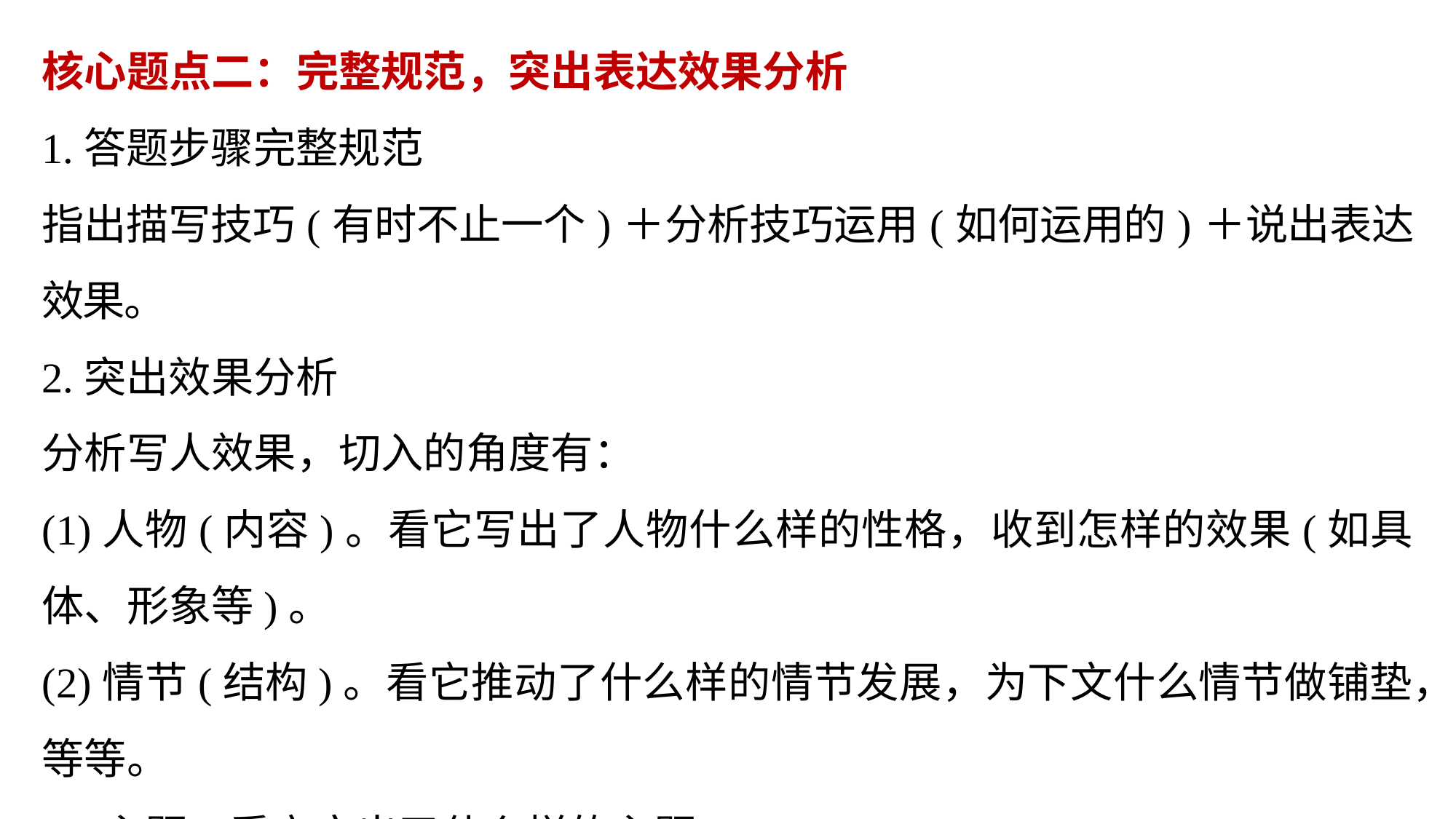

核心题点二：完整规范，突出表达效果分析
1.答题步骤完整规范
指出描写技巧(有时不止一个)＋分析技巧运用(如何运用的)＋说出表达效果。
2.突出效果分析
分析写人效果，切入的角度有：
(1)人物(内容)。看它写出了人物什么样的性格，收到怎样的效果(如具体、形象等)。
(2)情节(结构)。看它推动了什么样的情节发展，为下文什么情节做铺垫，等等。
(3)主题。看它突出了什么样的主题。